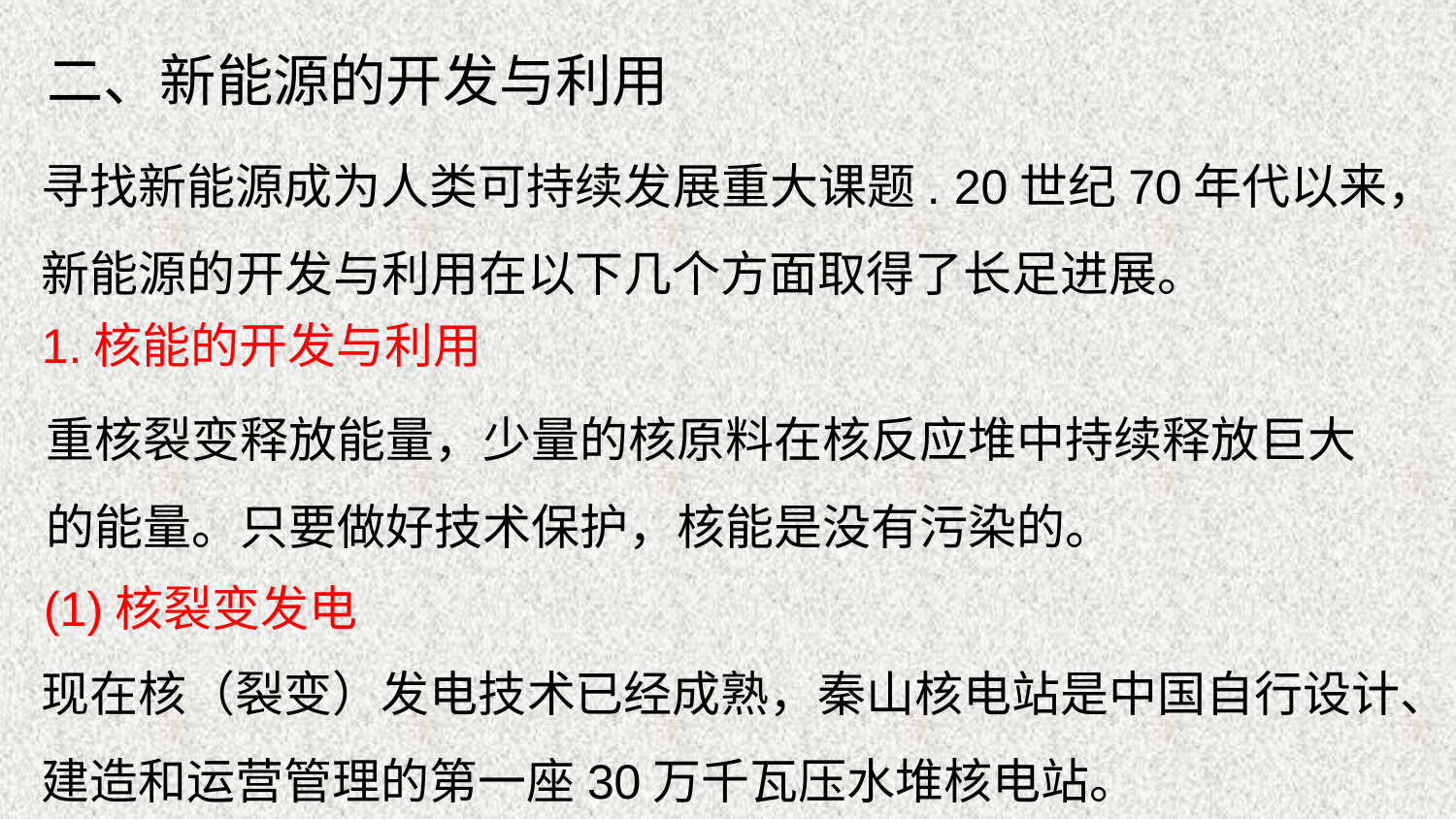

二、新能源的开发与利用
寻找新能源成为人类可持续发展重大课题. 20世纪70年代以来，新能源的开发与利用在以下几个方面取得了长足进展。
1.核能的开发与利用
重核裂变释放能量，少量的核原料在核反应堆中持续释放巨大的能量。只要做好技术保护，核能是没有污染的。
(1)核裂变发电
现在核（裂变）发电技术已经成熟，秦山核电站是中国自行设计、建造和运营管理的第一座30万千瓦压水堆核电站。